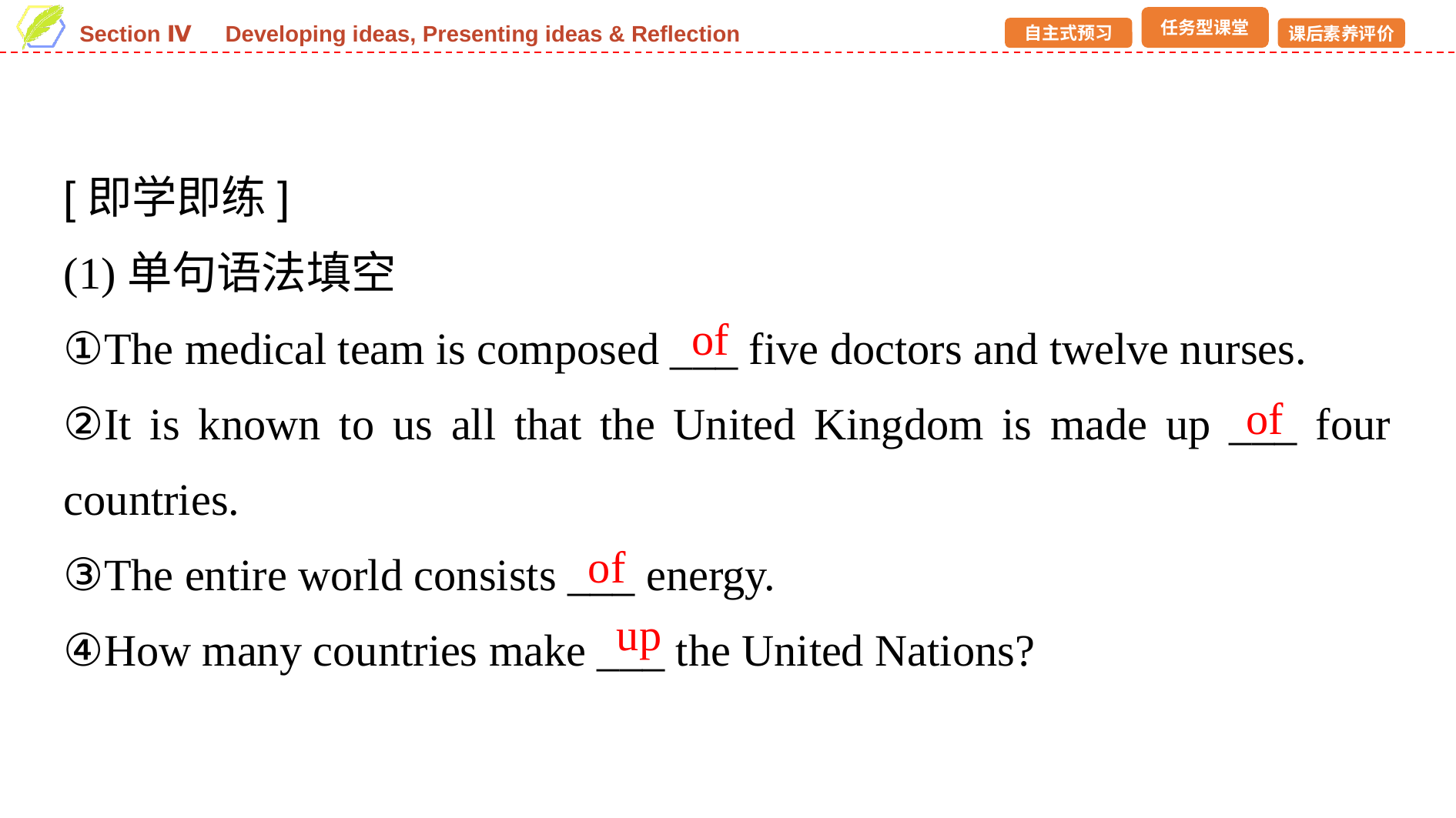

[即学即练]
(1)单句语法填空
①The medical team is composed ___ five doctors and twelve nurses.
②It is known to us all that the United Kingdom is made up ___ four countries.
③The entire world consists ___ energy.
④How many countries make ___ the United Nations?
of
of
of
up